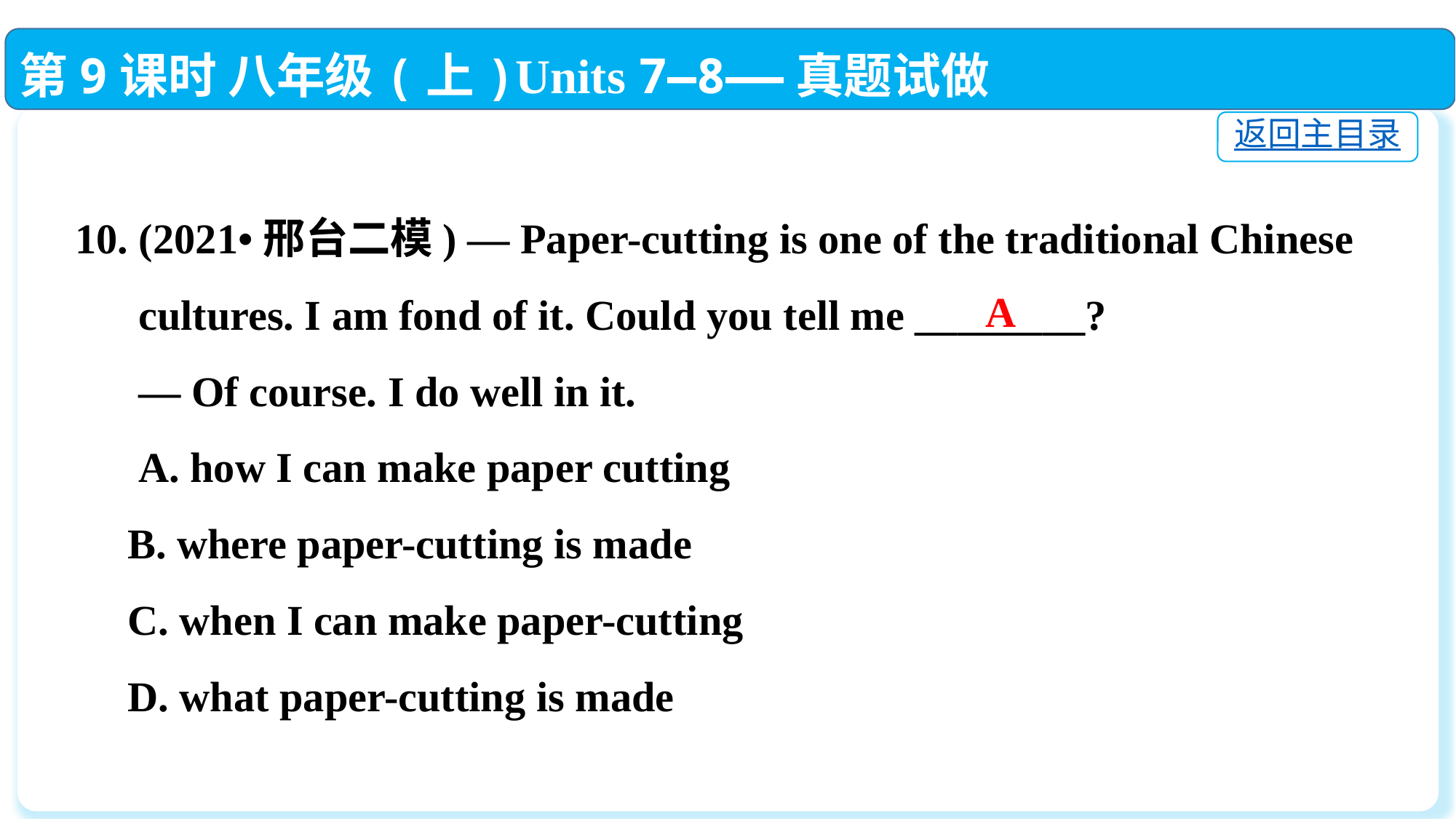

第9课时 八年级(上)Units 7—8——真题试做

返回主目录
10. (2021•邢台二模) — Paper-cutting is one of the traditional Chinese
      cultures. I am fond of it. Could you tell me ________?
      — Of course. I do well in it.
      A. how I can make paper cutting
     B. where paper-cutting is made
     C. when I can make paper-cutting
     D. what paper-cutting is made
A